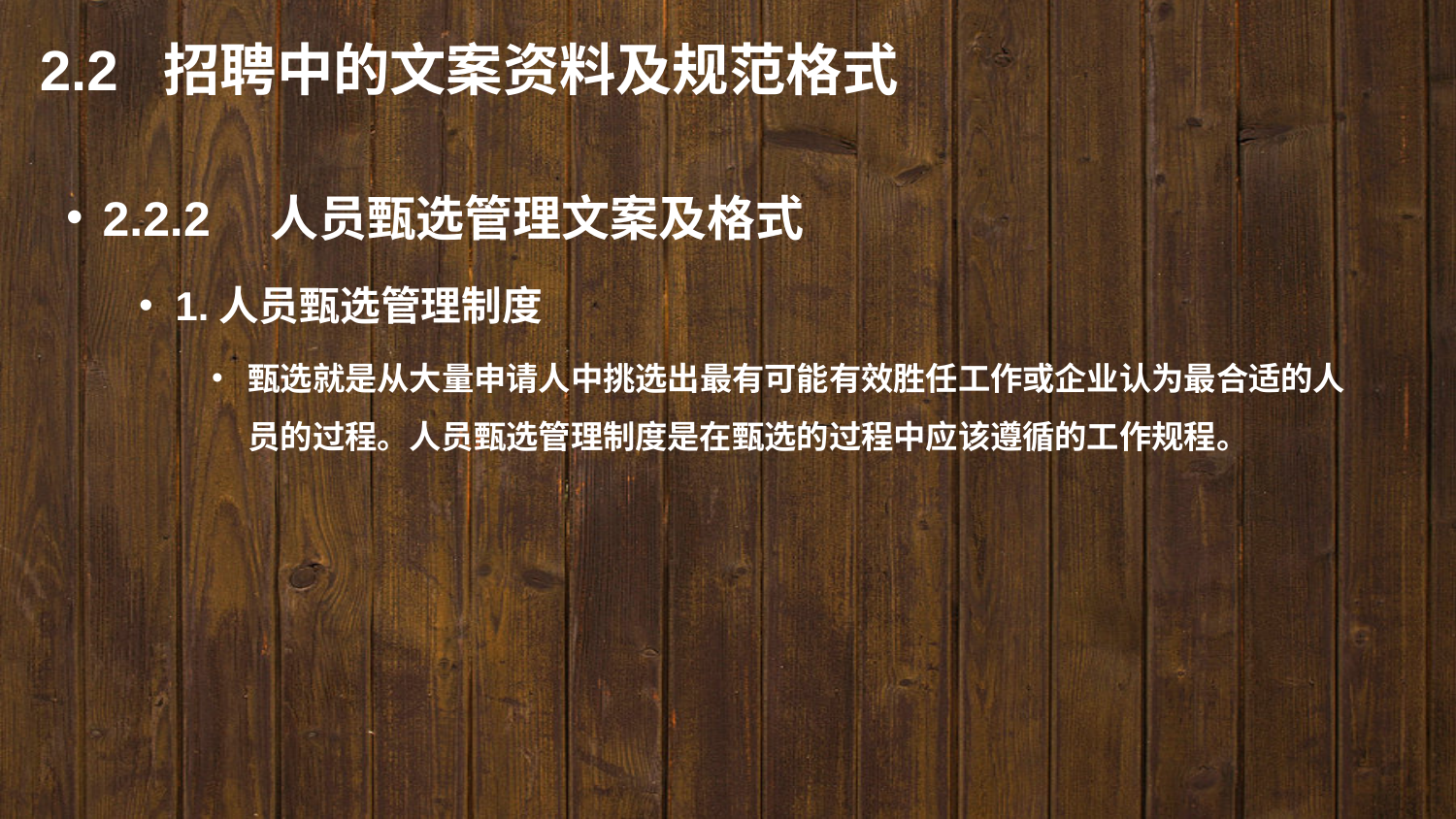

2.2  招聘中的文案资料及规范格式
2.2.2　人员甄选管理文案及格式
1.人员甄选管理制度
甄选就是从大量申请人中挑选出最有可能有效胜任工作或企业认为最合适的人员的过程。人员甄选管理制度是在甄选的过程中应该遵循的工作规程。